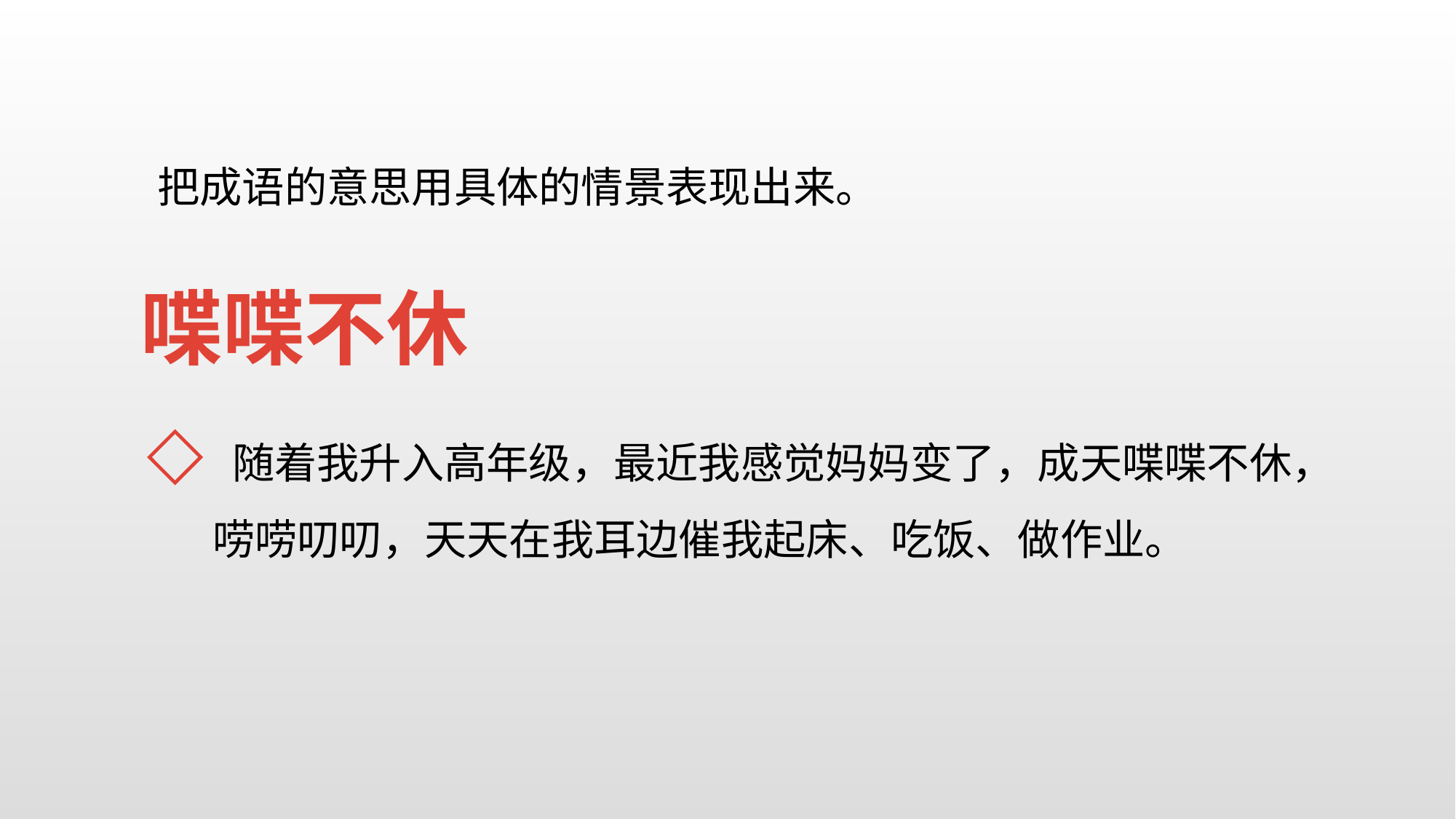

把成语的意思用具体的情景表现出来。
喋喋不休
 随着我升入高年级，最近我感觉妈妈变了，成天喋喋不休，唠唠叨叨，天天在我耳边催我起床、吃饭、做作业。